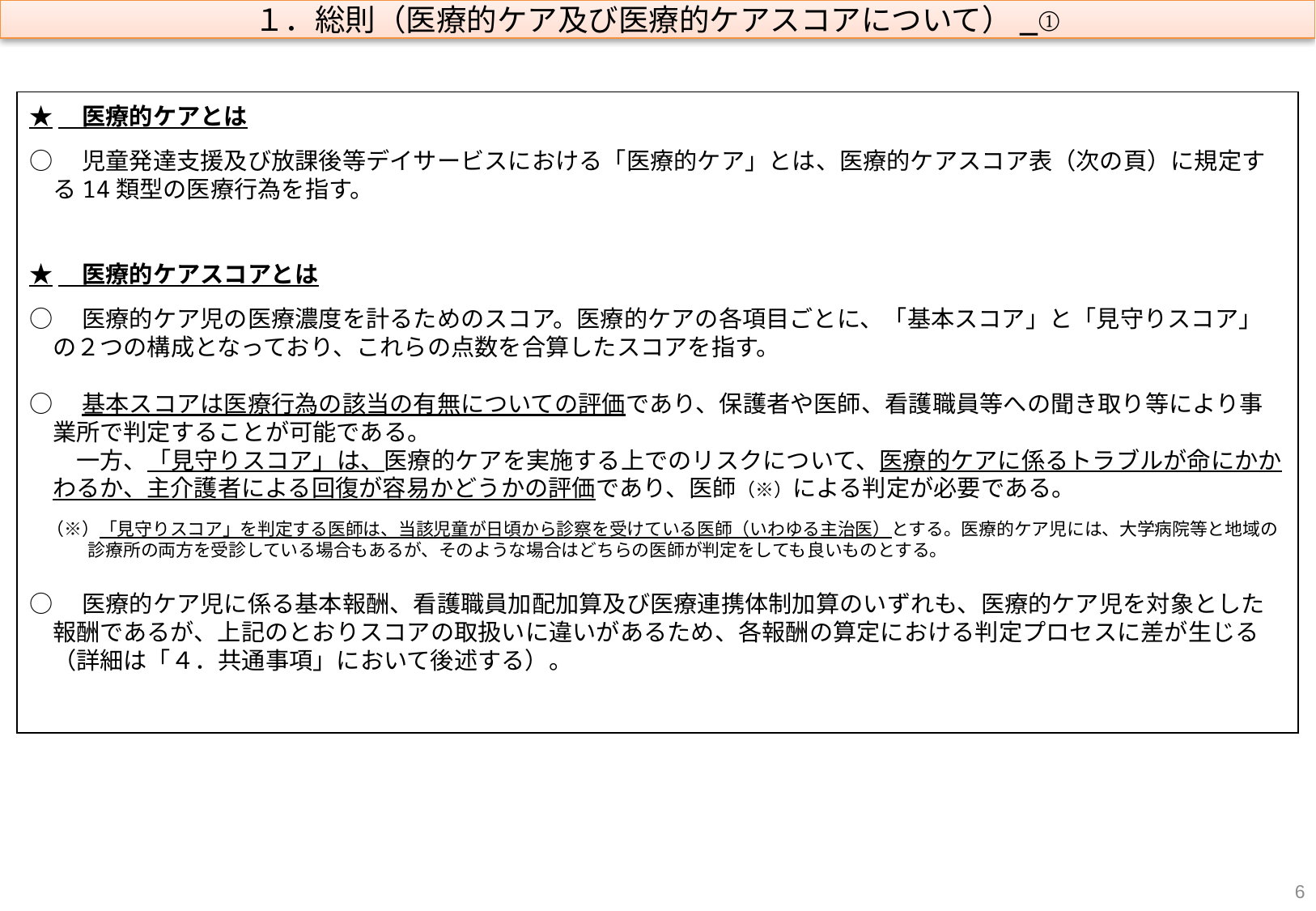

１．総則（医療的ケア及び医療的ケアスコアについて）_①
★　医療的ケアとは

○　児童発達支援及び放課後等デイサービスにおける「医療的ケア」とは、医療的ケアスコア表（次の頁）に規定する14類型の医療行為を指す。

★　医療的ケアスコアとは

○　医療的ケア児の医療濃度を計るためのスコア。医療的ケアの各項目ごとに、「基本スコア」と「見守りスコア」の２つの構成となっており、これらの点数を合算したスコアを指す。

○　基本スコアは医療行為の該当の有無についての評価であり、保護者や医師、看護職員等への聞き取り等により事業所で判定することが可能である。
　　一方、「見守りスコア」は、医療的ケアを実施する上でのリスクについて、医療的ケアに係るトラブルが命にかかわるか、主介護者による回復が容易かどうかの評価であり、医師（※）による判定が必要である。

　（※）「見守りスコア」を判定する医師は、当該児童が日頃から診察を受けている医師（いわゆる主治医）とする。医療的ケア児には、大学病院等と地域の診療所の両方を受診している場合もあるが、そのような場合はどちらの医師が判定をしても良いものとする。

○　医療的ケア児に係る基本報酬、看護職員加配加算及び医療連携体制加算のいずれも、医療的ケア児を対象とした報酬であるが、上記のとおりスコアの取扱いに違いがあるため、各報酬の算定における判定プロセスに差が生じる（詳細は「４．共通事項」において後述する）。
6